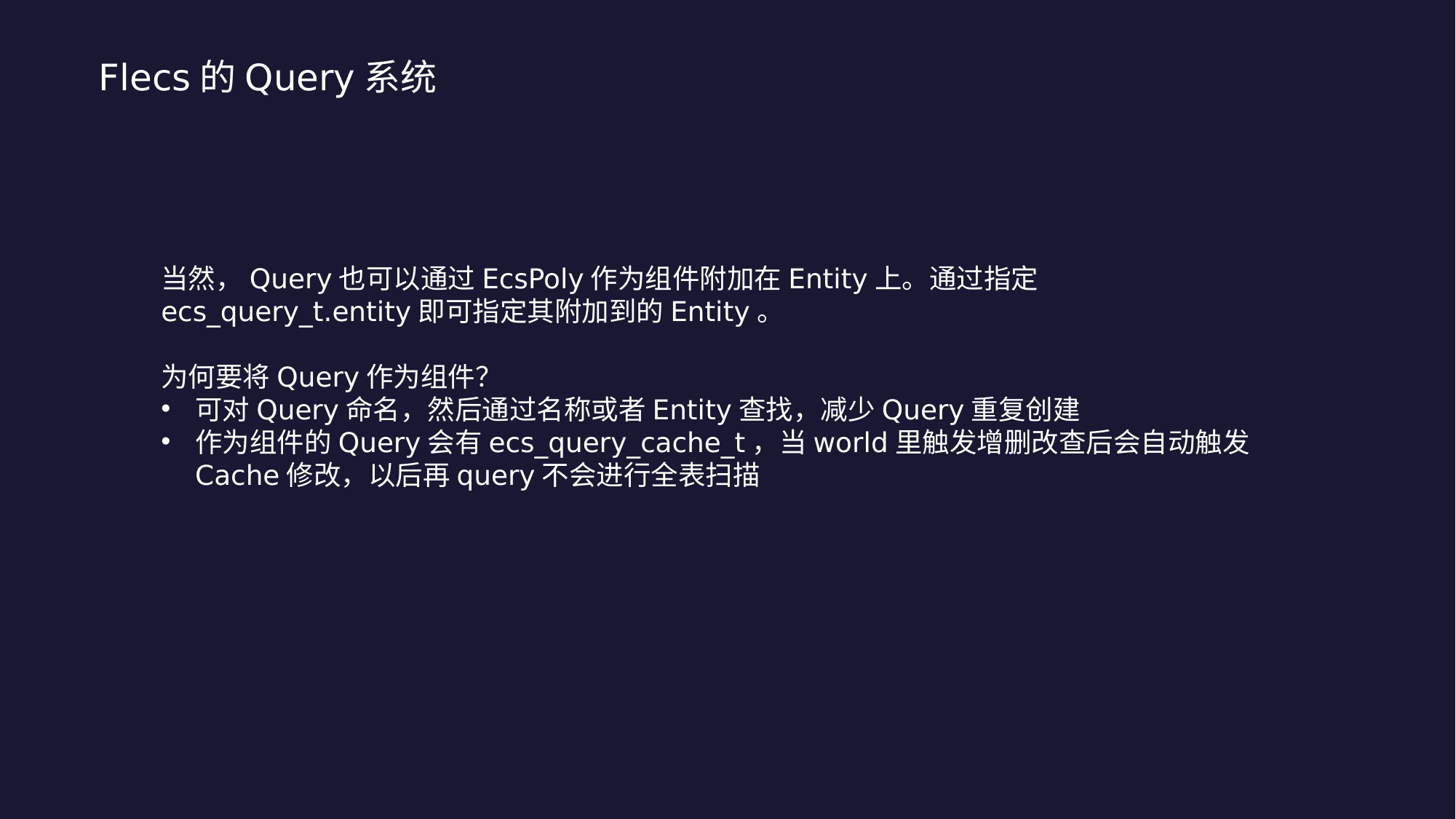

Flecs的Query系统
当然，Query也可以通过EcsPoly作为组件附加在Entity上。通过指定ecs_query_t.entity即可指定其附加到的Entity。

为何要将Query作为组件？
可对Query命名，然后通过名称或者Entity查找，减少Query重复创建
作为组件的Query会有ecs_query_cache_t，当world里触发增删改查后会自动触发Cache修改，以后再query不会进行全表扫描